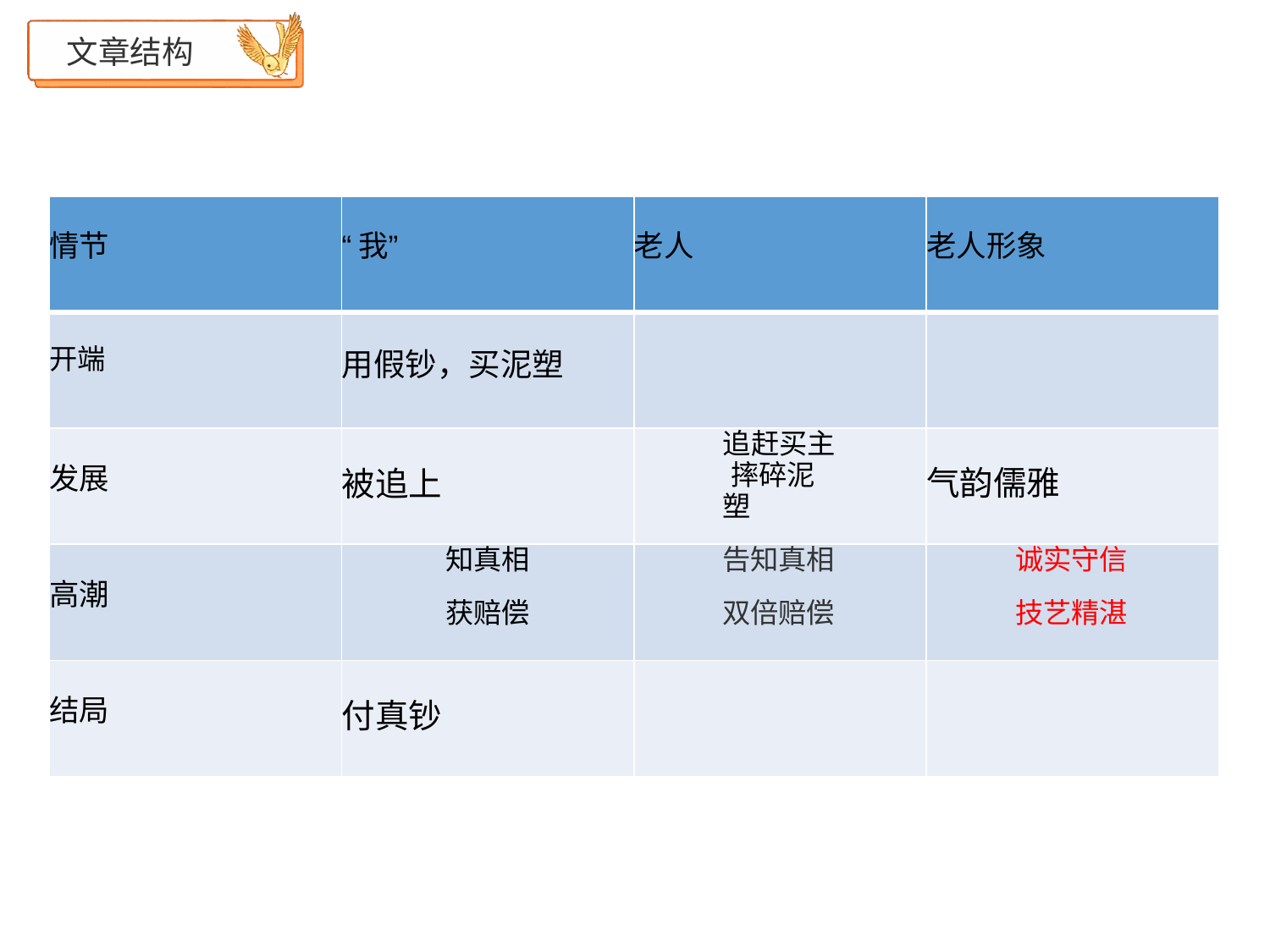

# 文章结构
| 情节 | “我” | 老人 | 老人形象 |
| --- | --- | --- | --- |
| 开端 | 用假钞，买泥塑 |  |  |
| 发展 | 被追上 | 追赶买主 摔碎泥塑 | 气韵儒雅 |
| 高潮 | 知真相 获赔偿 | 告知真相 双倍赔偿 | 诚实守信 技艺精湛 |
| 结局 | 付真钞 |  |  |